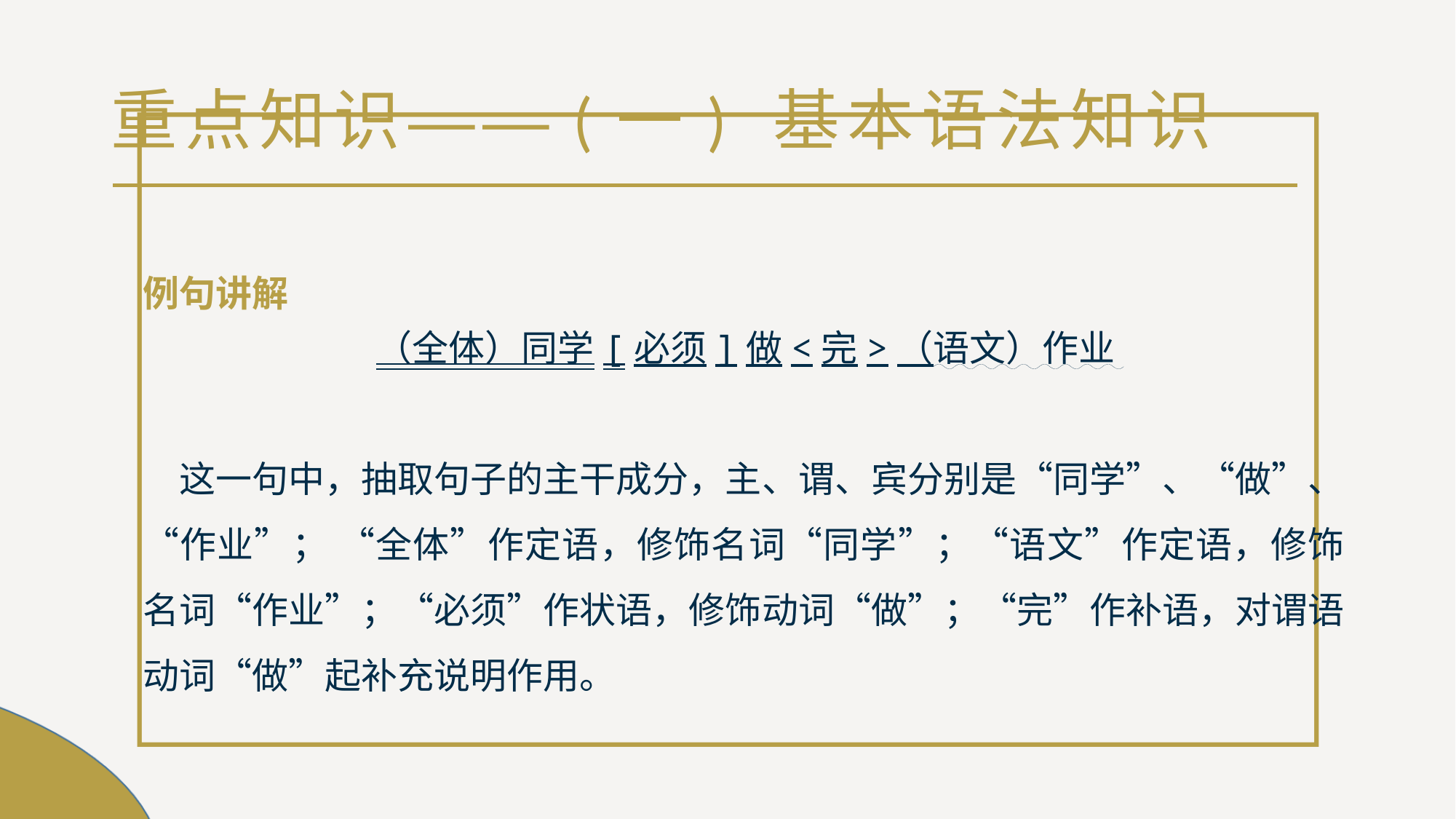

# 重点知识——(一) 基本语法知识
例句讲解
（全体）同学[必须]做<完>（语文）作业

这一句中，抽取句子的主干成分，主、谓、宾分别是“同学”、“做”、“作业”； “全体”作定语，修饰名词“同学”；“语文”作定语，修饰名词“作业”；“必须”作状语，修饰动词“做”；“完”作补语，对谓语动词“做”起补充说明作用。